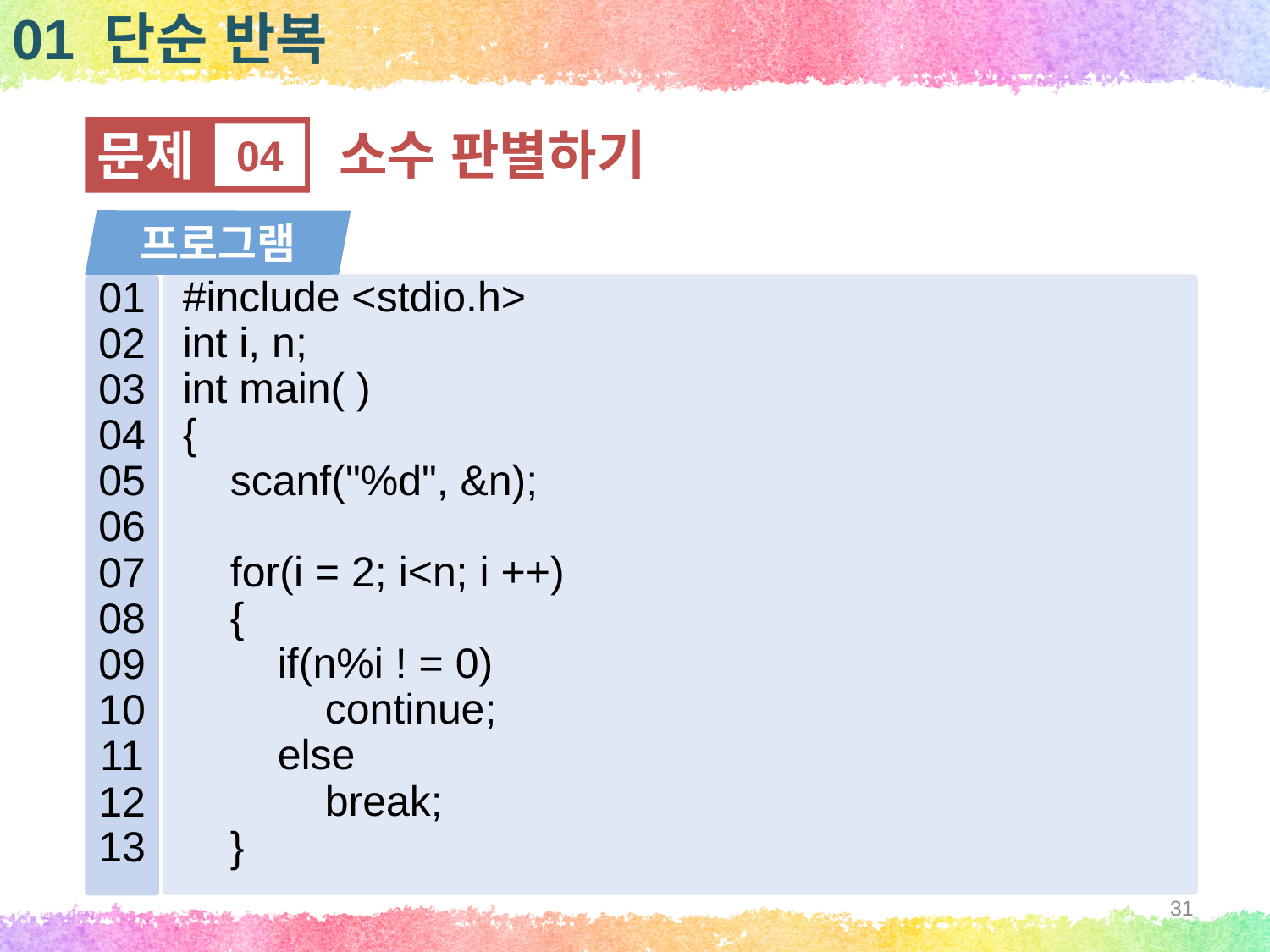

01 단순 반복
문제
04
소수 판별하기
프로그램
#include <stdio.h>
int i, n;
int main( )
{
    scanf("%d", &n);

    for(i = 2; i<n; i ++)
    {
        if(n%i ! = 0)
            continue;
        else
            break;
    }
01
02
03
04
05
06
07
08
09
10
11
12
13
31